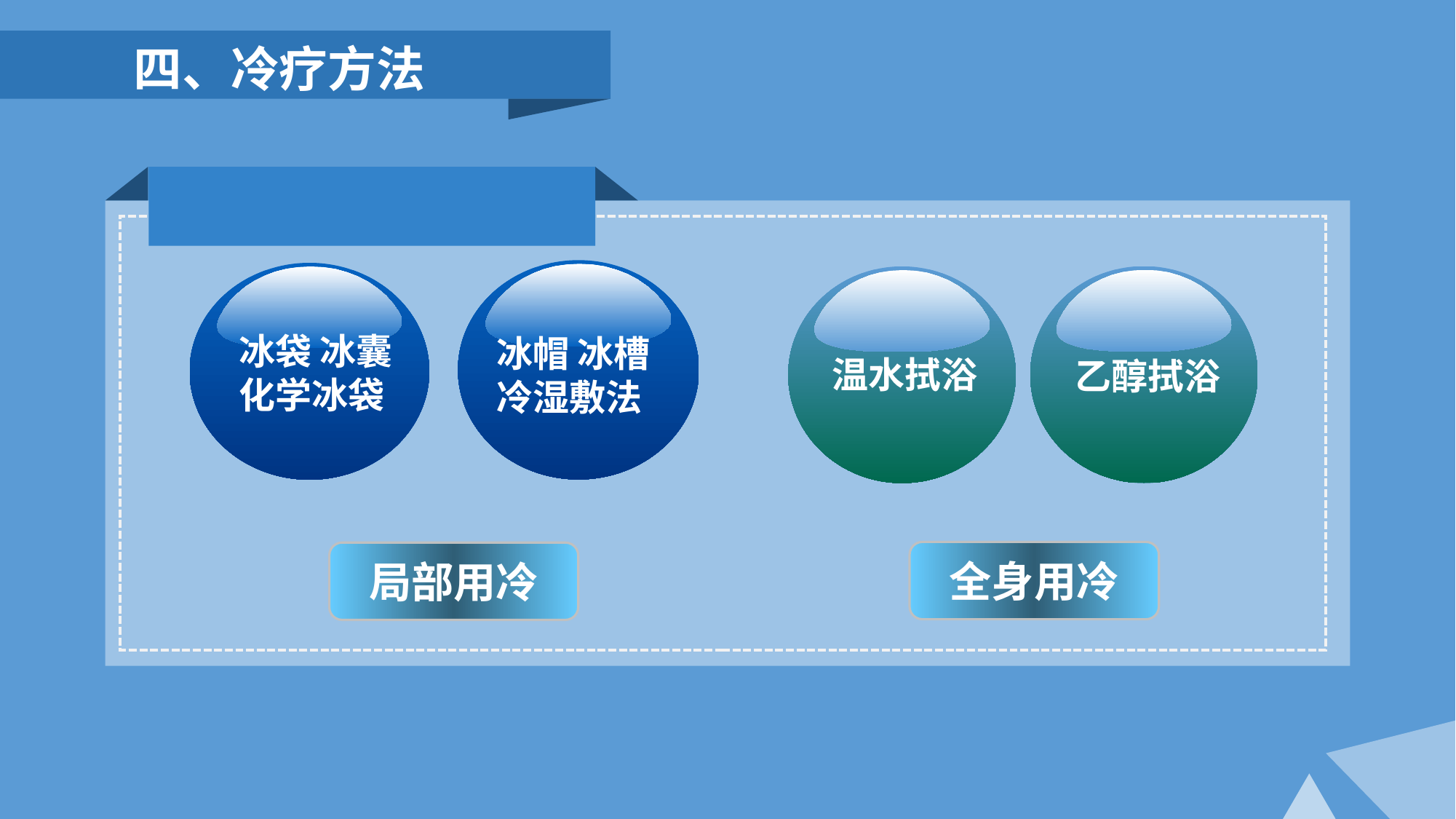

四、冷疗方法

冰袋 冰囊
化学冰袋
冰帽 冰槽
冷湿敷法
温水拭浴
乙醇拭浴
全身用冷
局部用冷